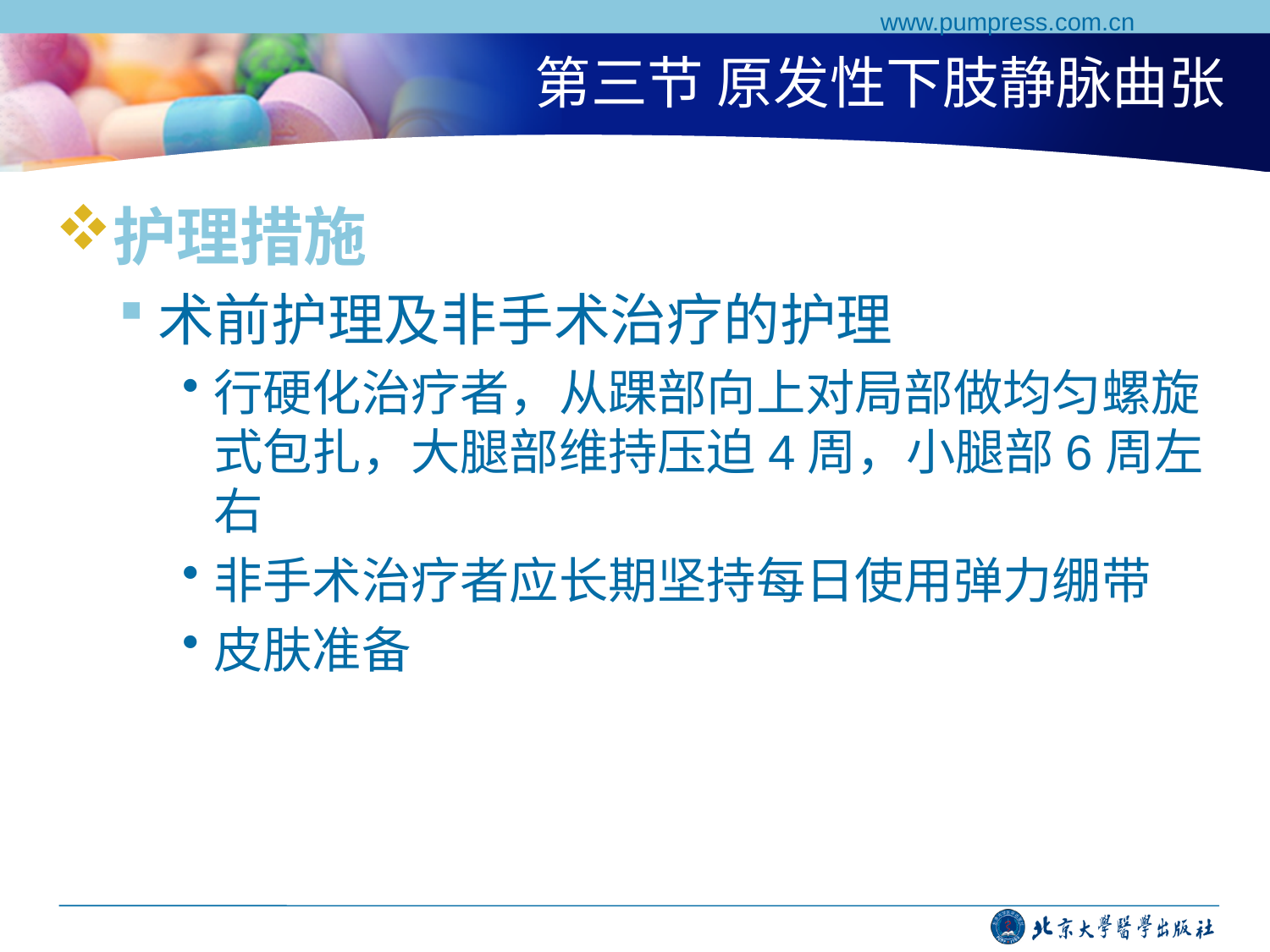

www.pumpress.com.cn
# 第三节 原发性下肢静脉曲张
护理措施
术前护理及非手术治疗的护理
行硬化治疗者，从踝部向上对局部做均匀螺旋式包扎，大腿部维持压迫4周，小腿部6周左右
非手术治疗者应长期坚持每日使用弹力绷带
皮肤准备